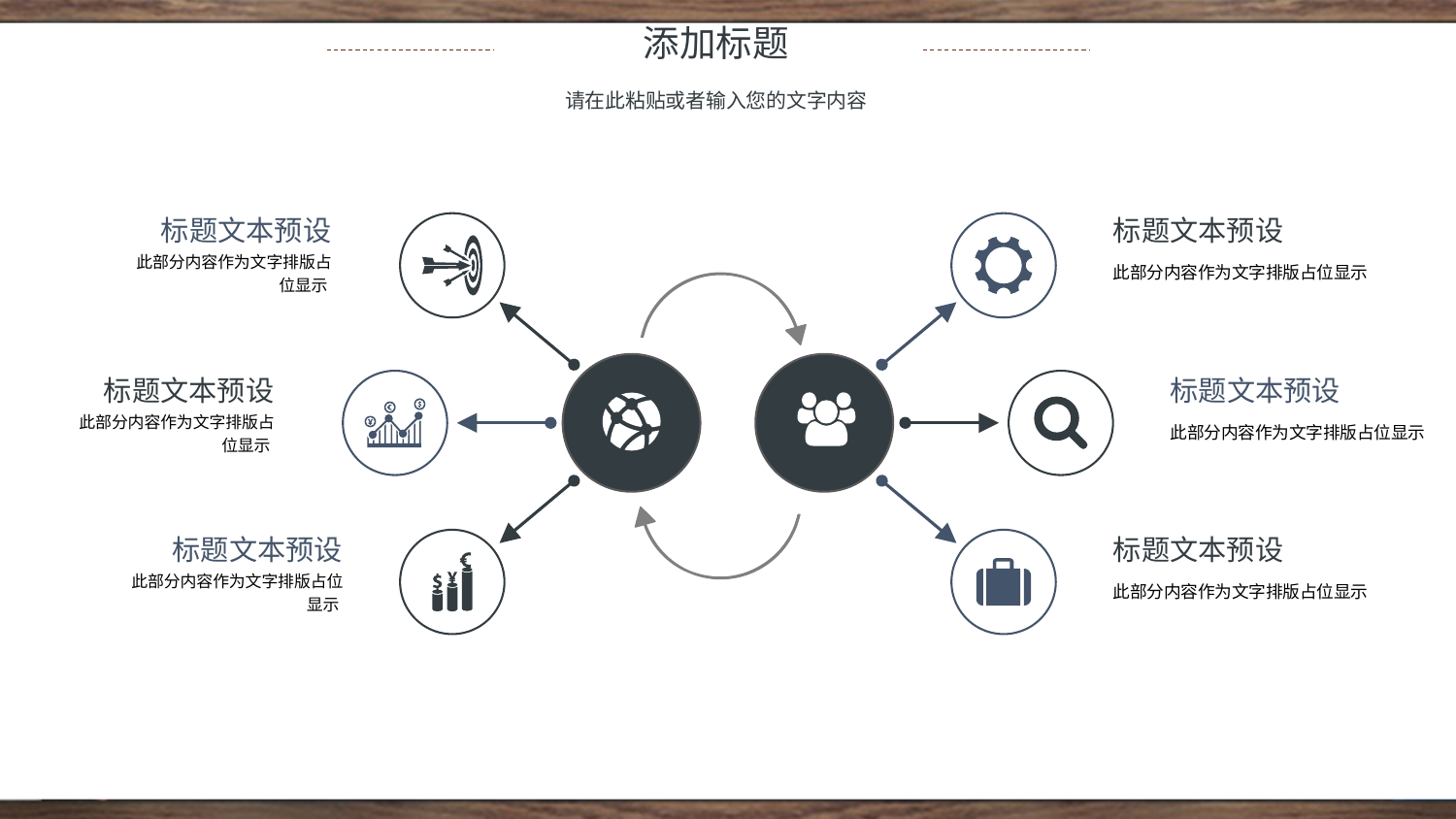

添加标题
请在此粘贴或者输入您的文字内容
标题文本预设
此部分内容作为文字排版占位显示
标题文本预设
此部分内容作为文字排版占位显示

标题文本预设
此部分内容作为文字排版占位显示
标题文本预设
此部分内容作为文字排版占位显示

标题文本预设
此部分内容作为文字排版占位显示
标题文本预设
此部分内容作为文字排版占位显示